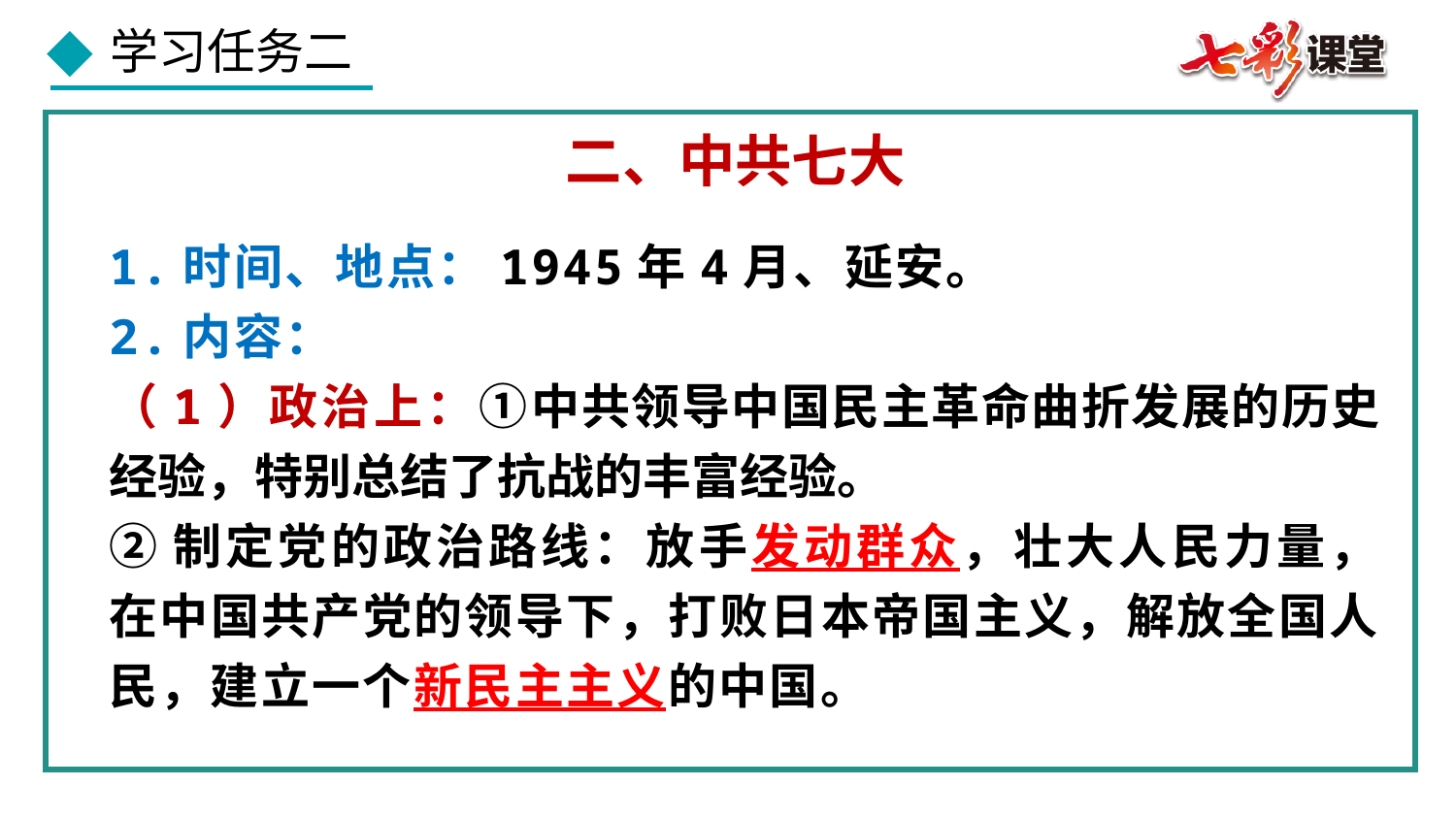

二、中共七大
1.时间、地点：1945年4月、延安。
2.内容：
（1）政治上：①中共领导中国民主革命曲折发展的历史经验，特别总结了抗战的丰富经验。
②制定党的政治路线：放手发动群众，壮大人民力量，在中国共产党的领导下，打败日本帝国主义，解放全国人民，建立一个新民主主义的中国。